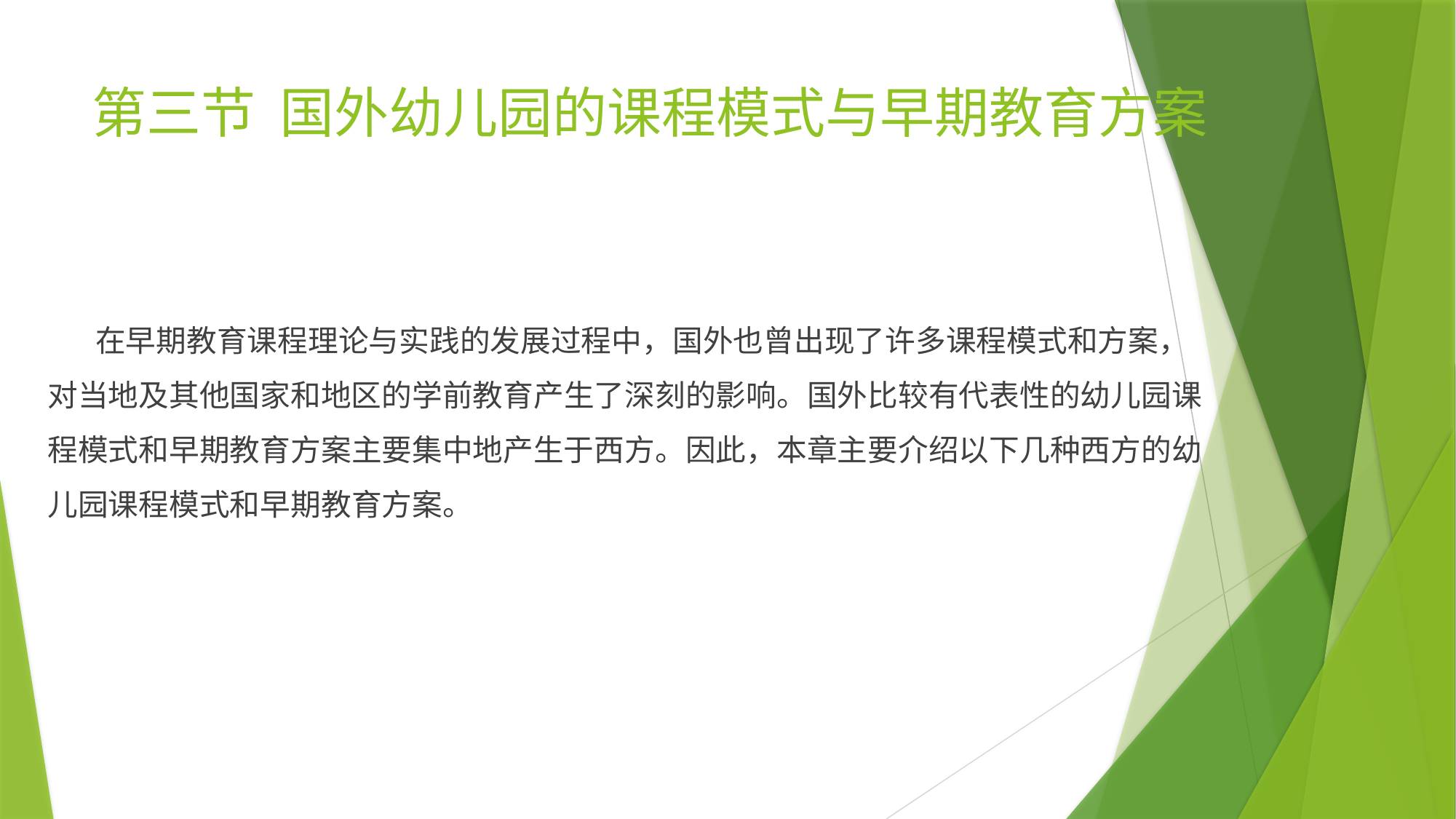

# 第三节  国外幼儿园的课程模式与早期教育方案
      在早期教育课程理论与实践的发展过程中，国外也曾出现了许多课程模式和方案，对当地及其他国家和地区的学前教育产生了深刻的影响。国外比较有代表性的幼儿园课程模式和早期教育方案主要集中地产生于西方。因此，本章主要介绍以下几种西方的幼儿园课程模式和早期教育方案。